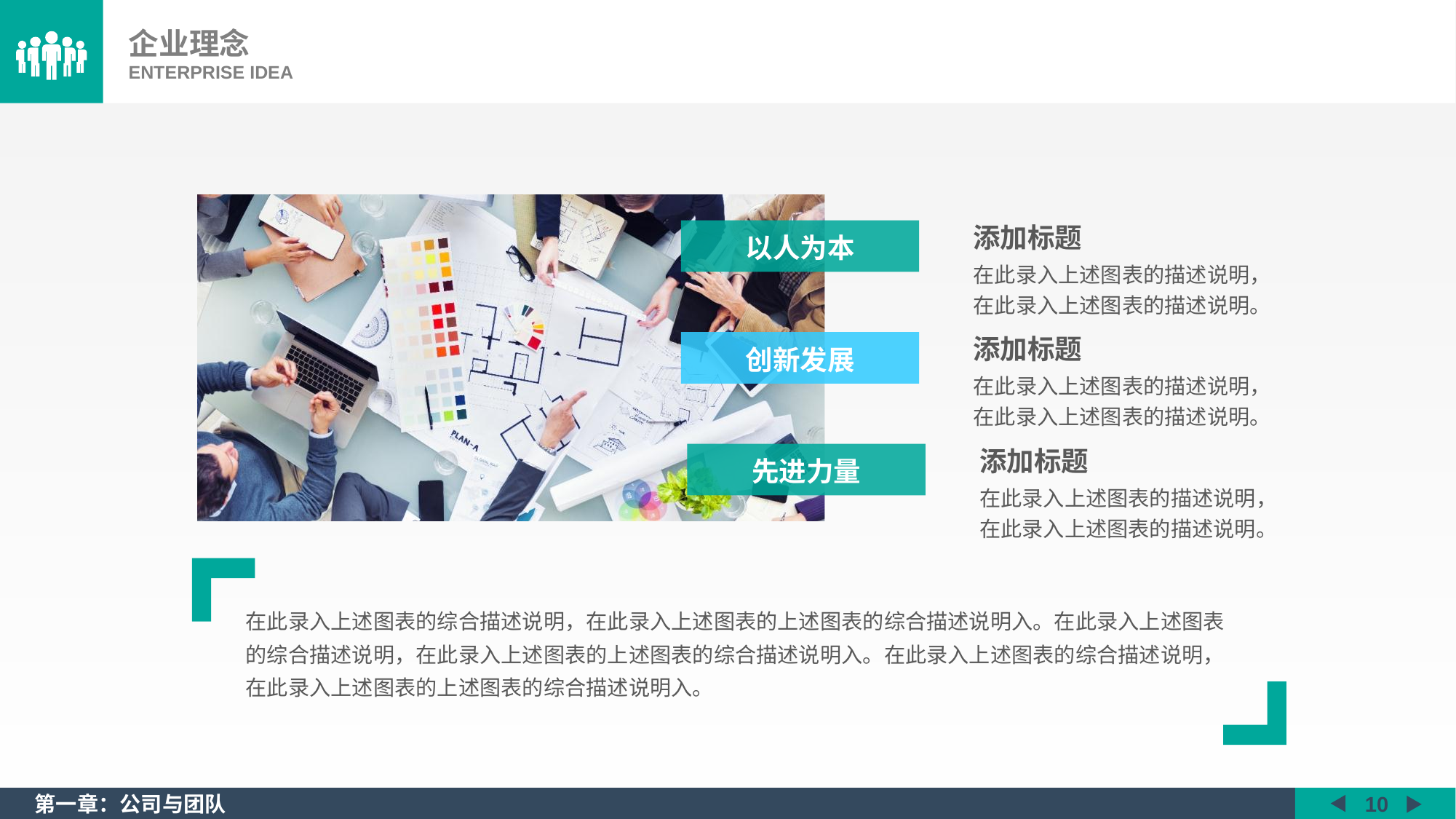

企业理念
ENTERPRISE IDEA

添加标题

以人为本
在此录入上述图表的描述说明，在此录入上述图表的描述说明。
添加标题

创新发展
在此录入上述图表的描述说明，在此录入上述图表的描述说明。
添加标题

先进力量
在此录入上述图表的描述说明，在此录入上述图表的描述说明。

在此录入上述图表的综合描述说明，在此录入上述图表的上述图表的综合描述说明入。在此录入上述图表的综合描述说明，在此录入上述图表的上述图表的综合描述说明入。在此录入上述图表的综合描述说明，在此录入上述图表的上述图表的综合描述说明入。

第一章：公司与团队
10